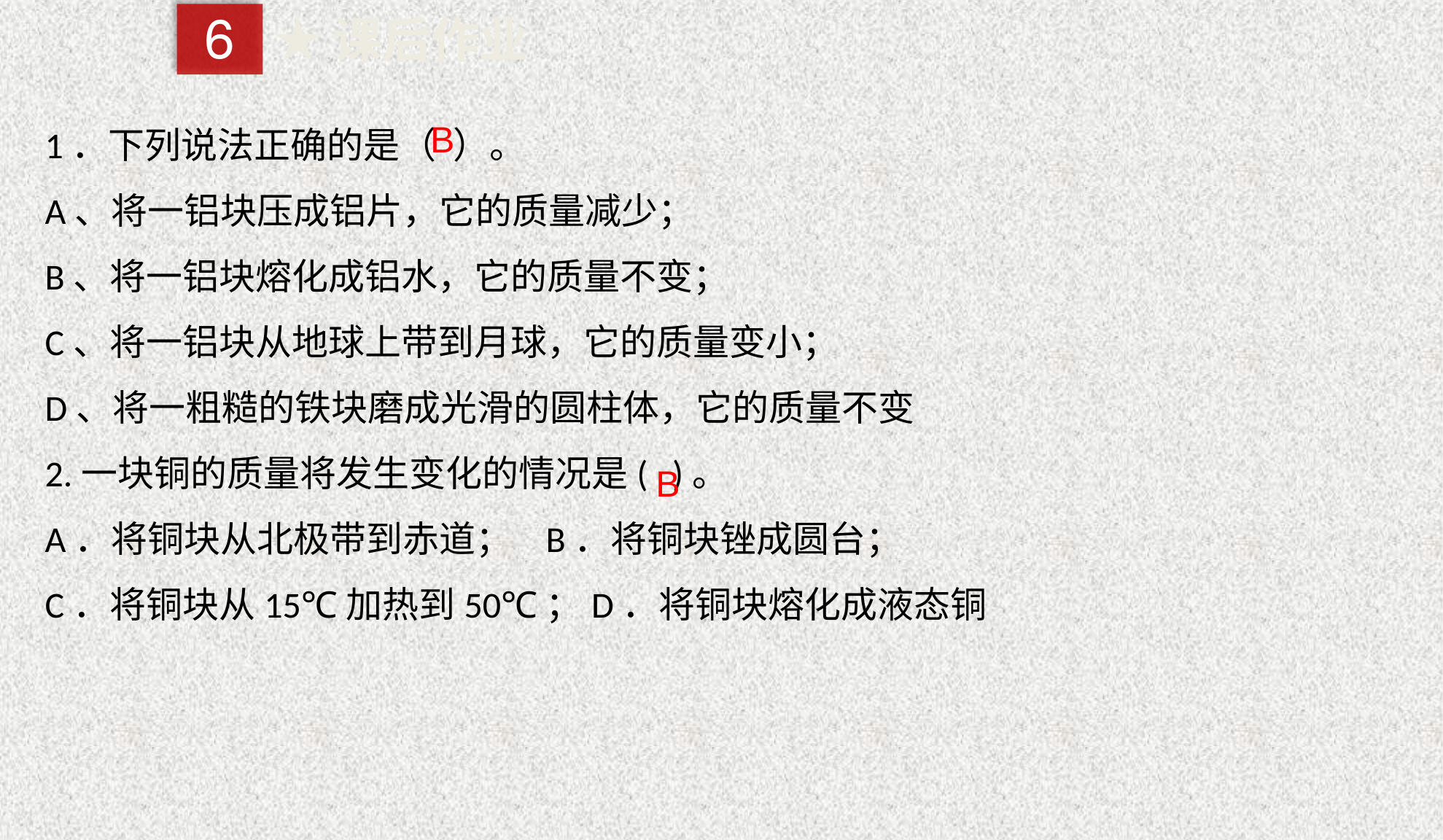

6
★课后作业
1．下列说法正确的是（  ）。
A、将一铝块压成铝片，它的质量减少；
B、将一铝块熔化成铝水，它的质量不变；
C、将一铝块从地球上带到月球，它的质量变小；
D、将一粗糙的铁块磨成光滑的圆柱体，它的质量不变
2.一块铜的质量将发生变化的情况是(   )。
A．将铜块从北极带到赤道；   B．将铜块锉成圆台；
C．将铜块从15℃加热到50℃；D．将铜块熔化成液态铜
B
B